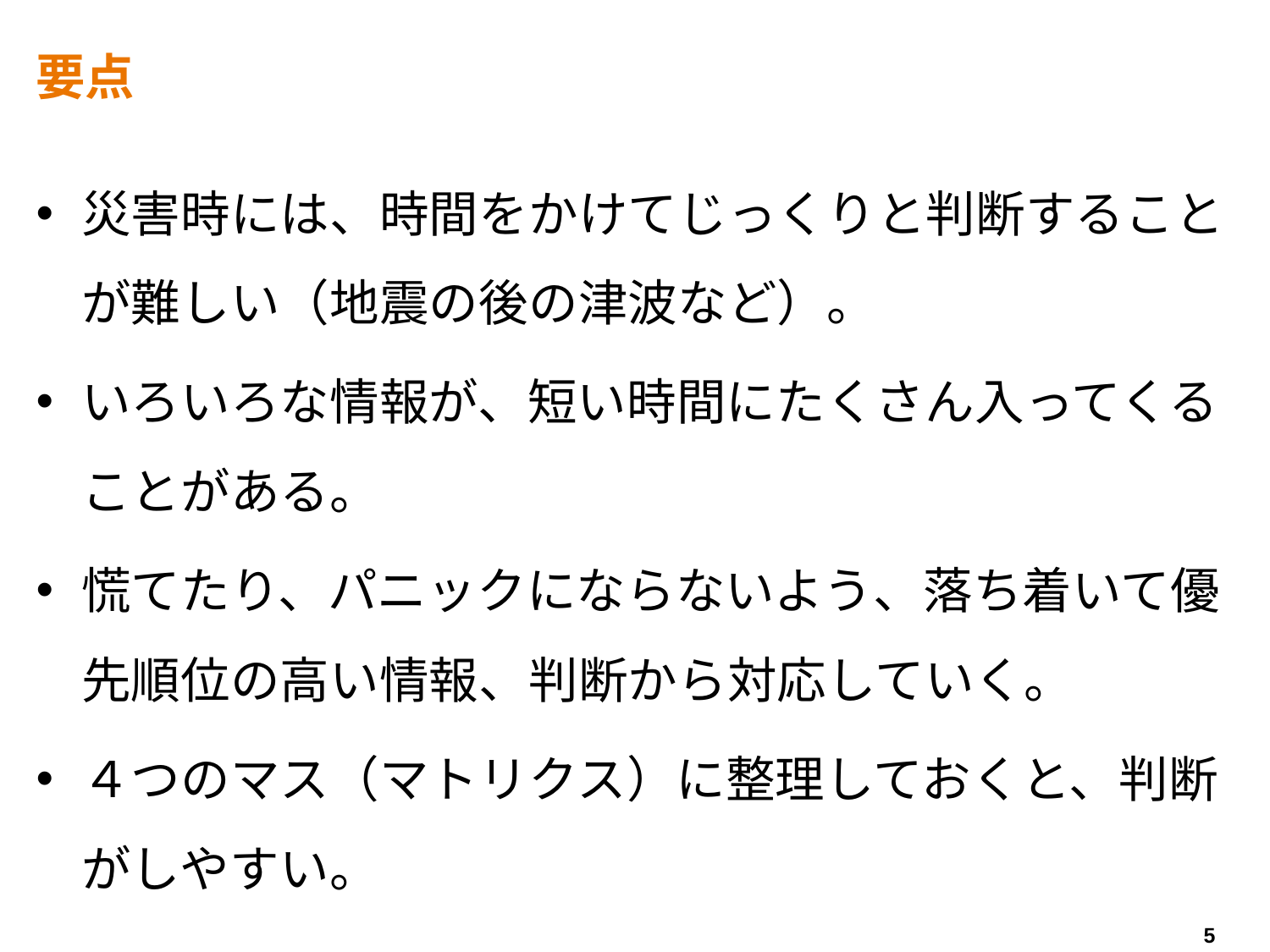

# 要点
災害時には、時間をかけてじっくりと判断することが難しい（地震の後の津波など）。
いろいろな情報が、短い時間にたくさん入ってくることがある。
慌てたり、パニックにならないよう、落ち着いて優先順位の高い情報、判断から対応していく。
４つのマス（マトリクス）に整理しておくと、判断がしやすい。
5